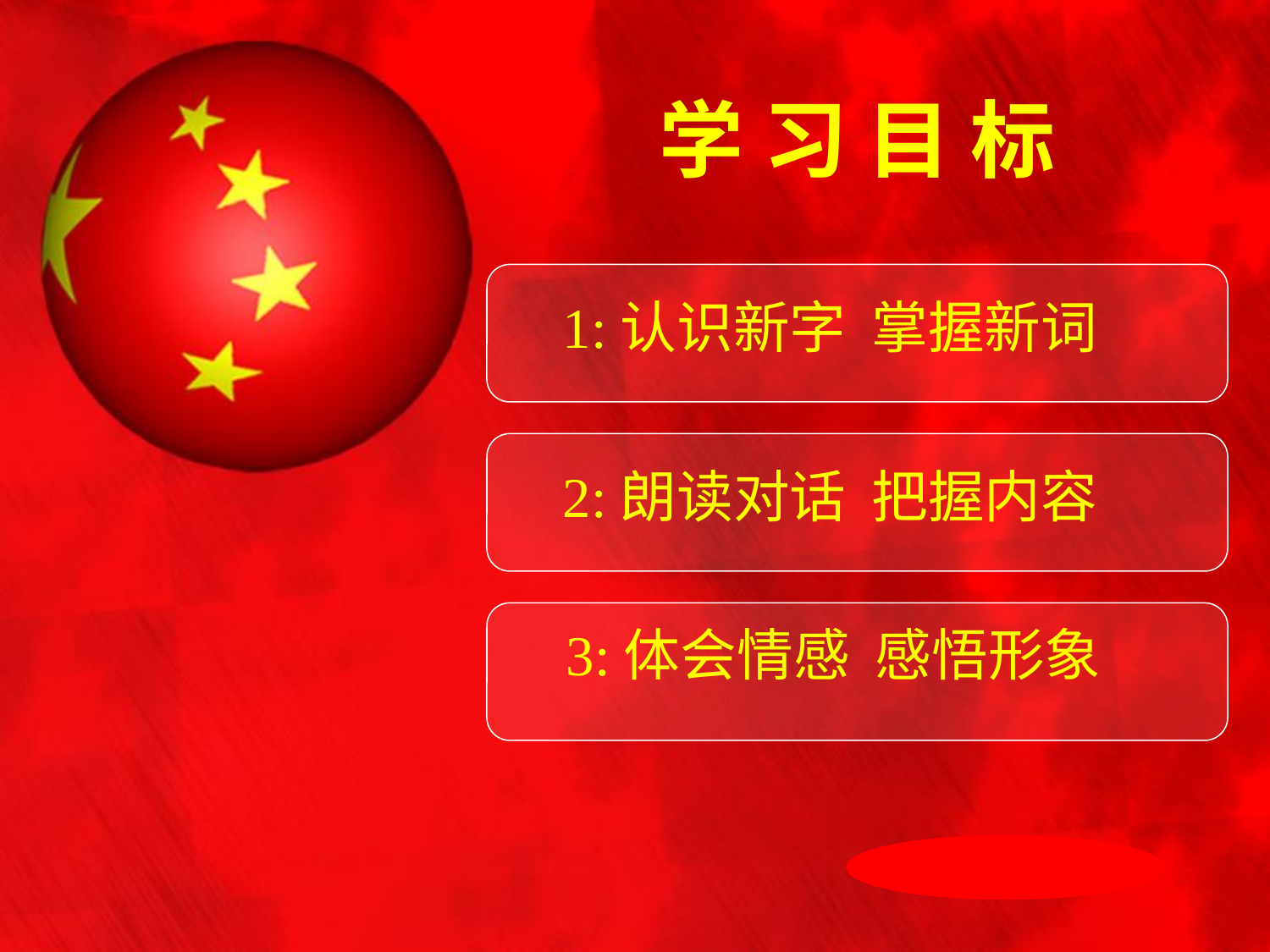

学 习 目 标

1:认识新字  掌握新词

2:朗读对话  把握内容

 3:体会情感  感悟形象